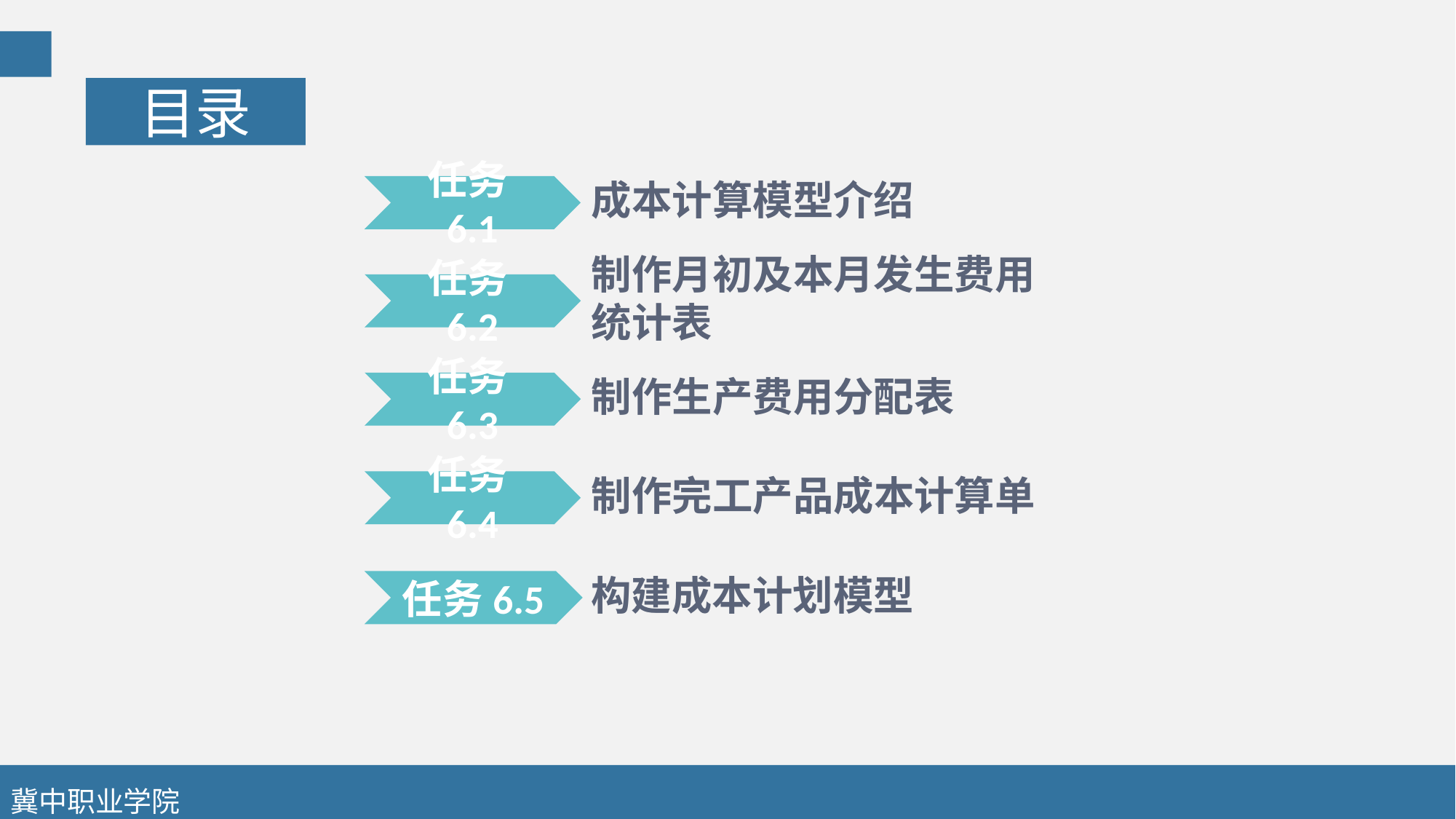

目录
成本计算模型介绍
任务6.1
制作月初及本月发生费用统计表
任务6.2
制作生产费用分配表
任务6.3
制作完工产品成本计算单
任务6.4
构建成本计划模型
任务6.5
冀中职业学院